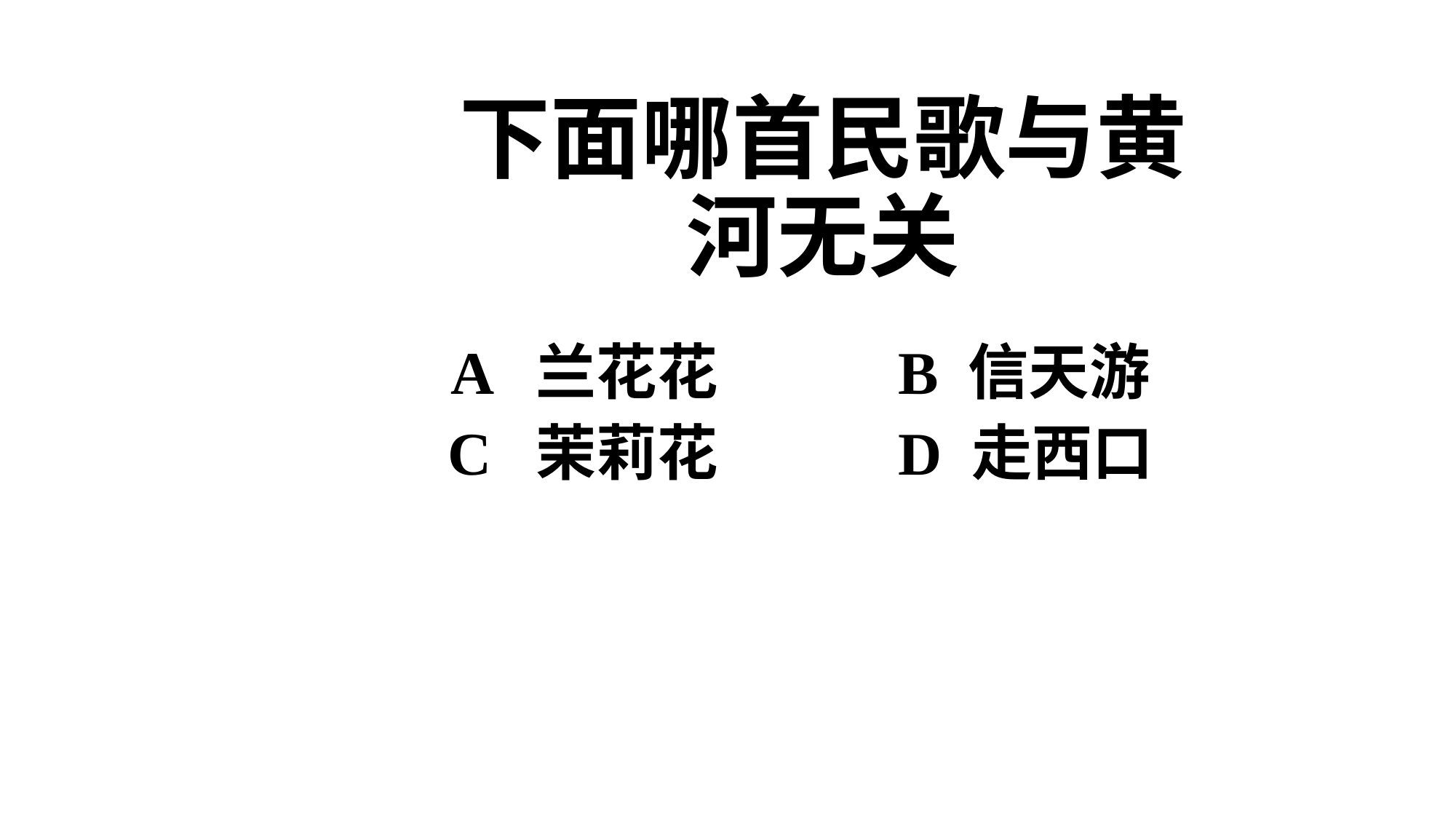

# 下面哪首民歌与黄河无关
A  兰花花            B 信天游
C  茉莉花            D 走西口